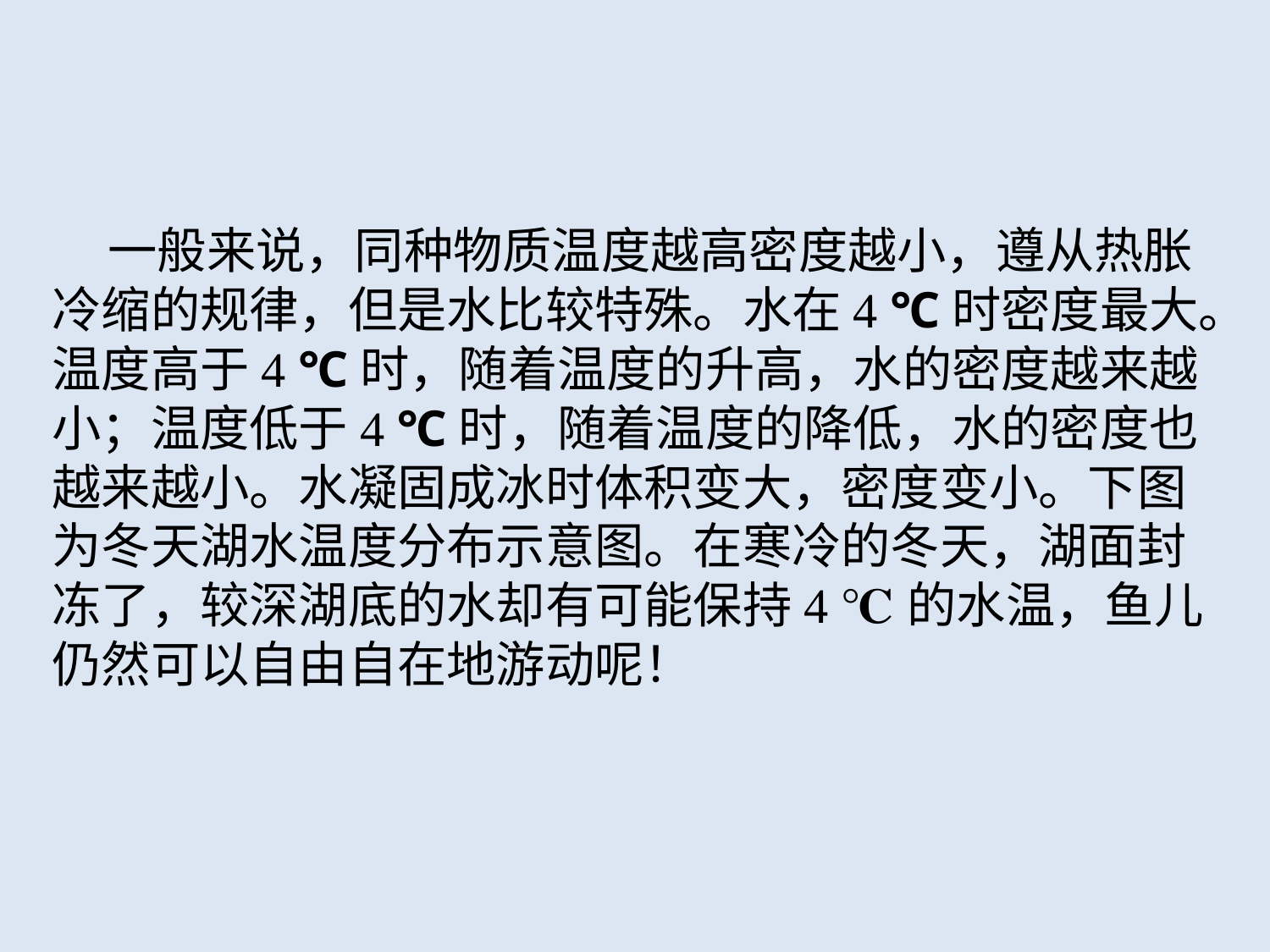

一般来说，同种物质温度越高密度越小，遵从热胀冷缩的规律，但是水比较特殊。水在4 ℃时密度最大。温度高于4 ℃时，随着温度的升高，水的密度越来越小；温度低于4 ℃时，随着温度的降低，水的密度也越来越小。水凝固成冰时体积变大，密度变小。下图为冬天湖水温度分布示意图。在寒冷的冬天，湖面封冻了，较深湖底的水却有可能保持4 ℃的水温，鱼儿仍然可以自由自在地游动呢！